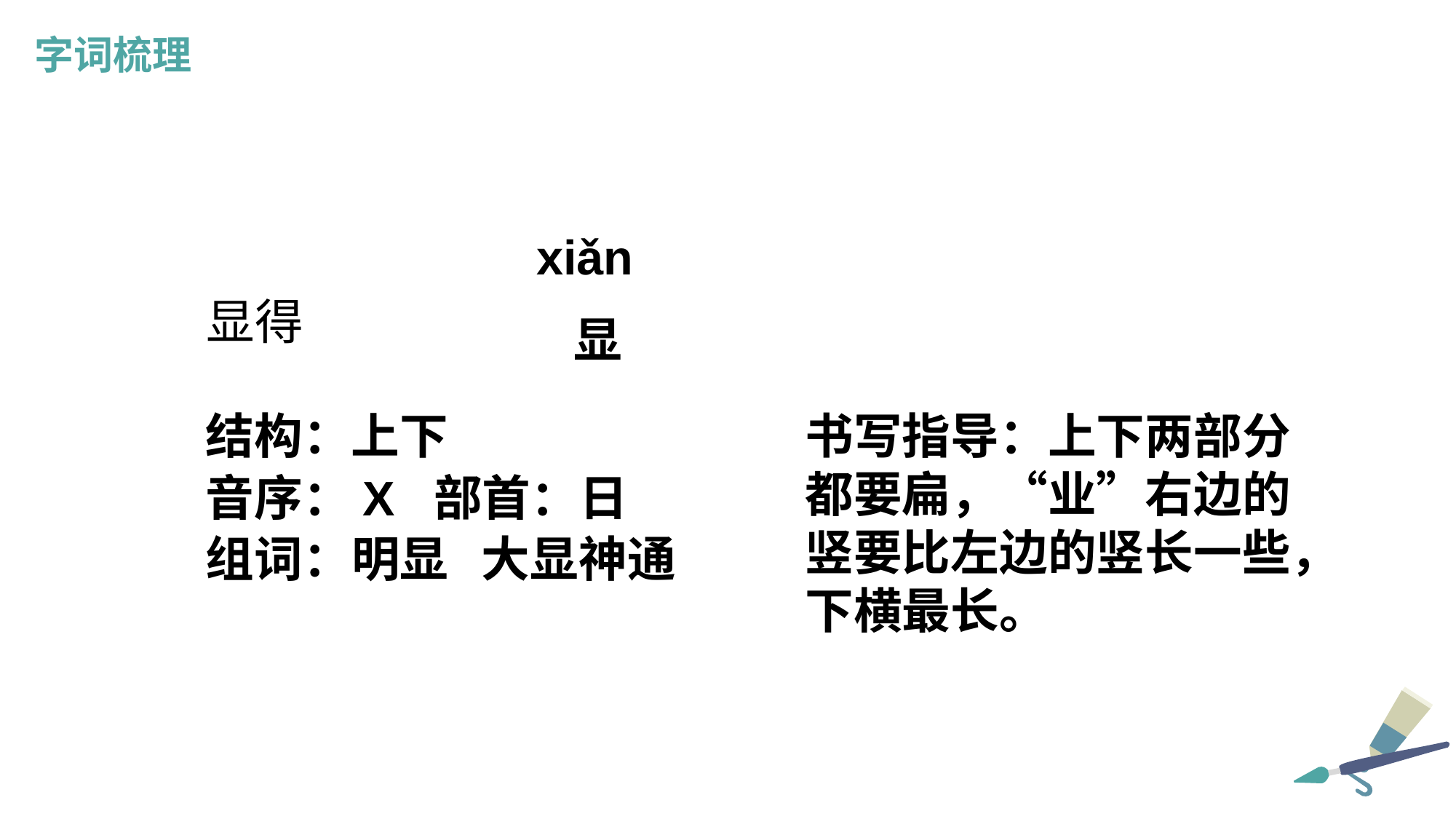

字词梳理
xiǎn
显得
显
书写指导：上下两部分都要扁，“业”右边的竖要比左边的竖长一些，下横最长。
结构：上下
音序：X  部首：日
组词：明显   大显神通